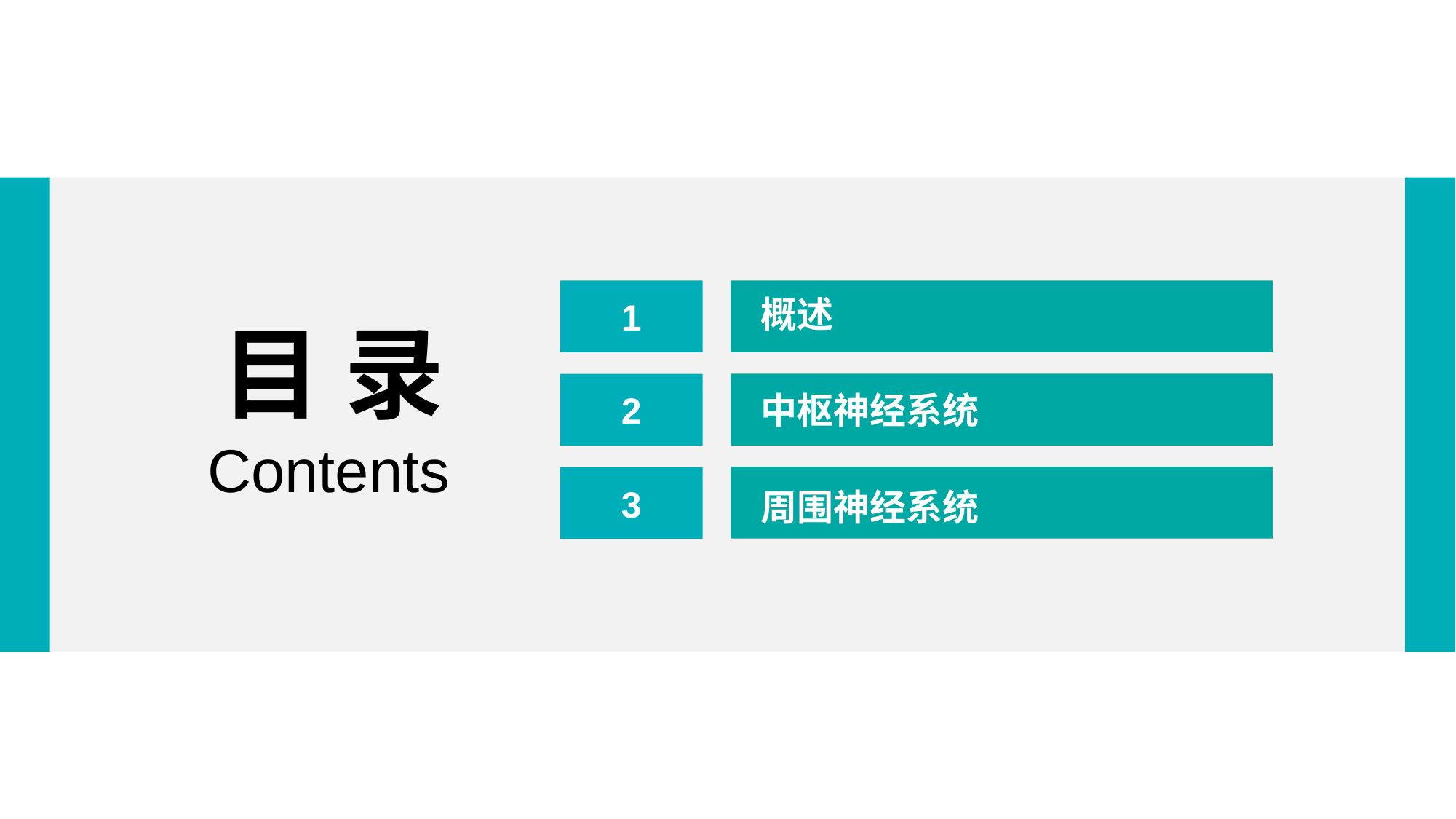

1

概述
目 录

2
中枢神经系统
Contents

3
周围神经系统